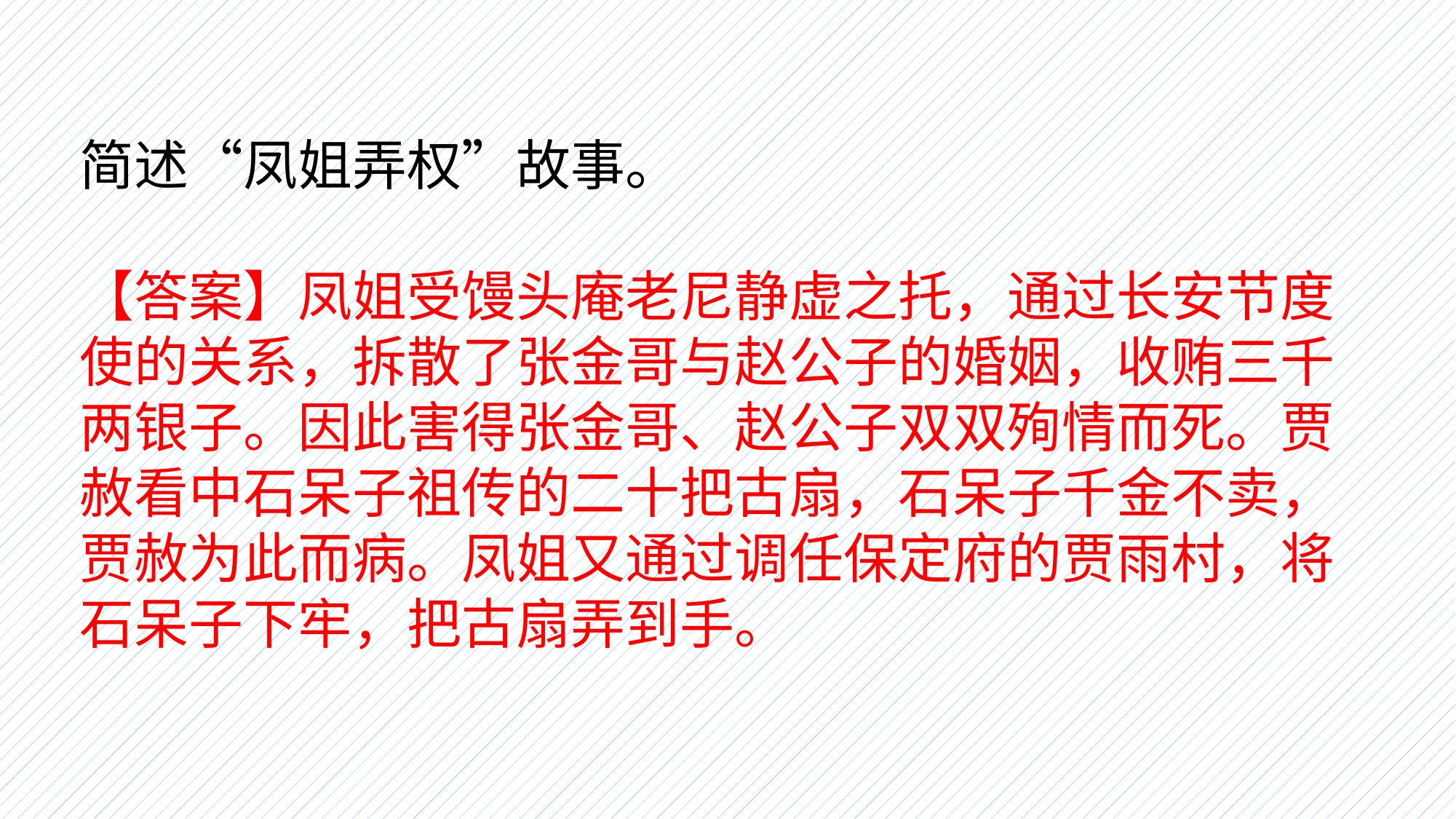

简述“凤姐弄权”故事。

【答案】凤姐受馒头庵老尼静虚之托，通过长安节度使的关系，拆散了张金哥与赵公子的婚姻，收贿三千两银子。因此害得张金哥、赵公子双双殉情而死。贾赦看中石呆子祖传的二十把古扇，石呆子千金不卖，贾赦为此而病。凤姐又通过调任保定府的贾雨村，将石呆子下牢，把古扇弄到手。